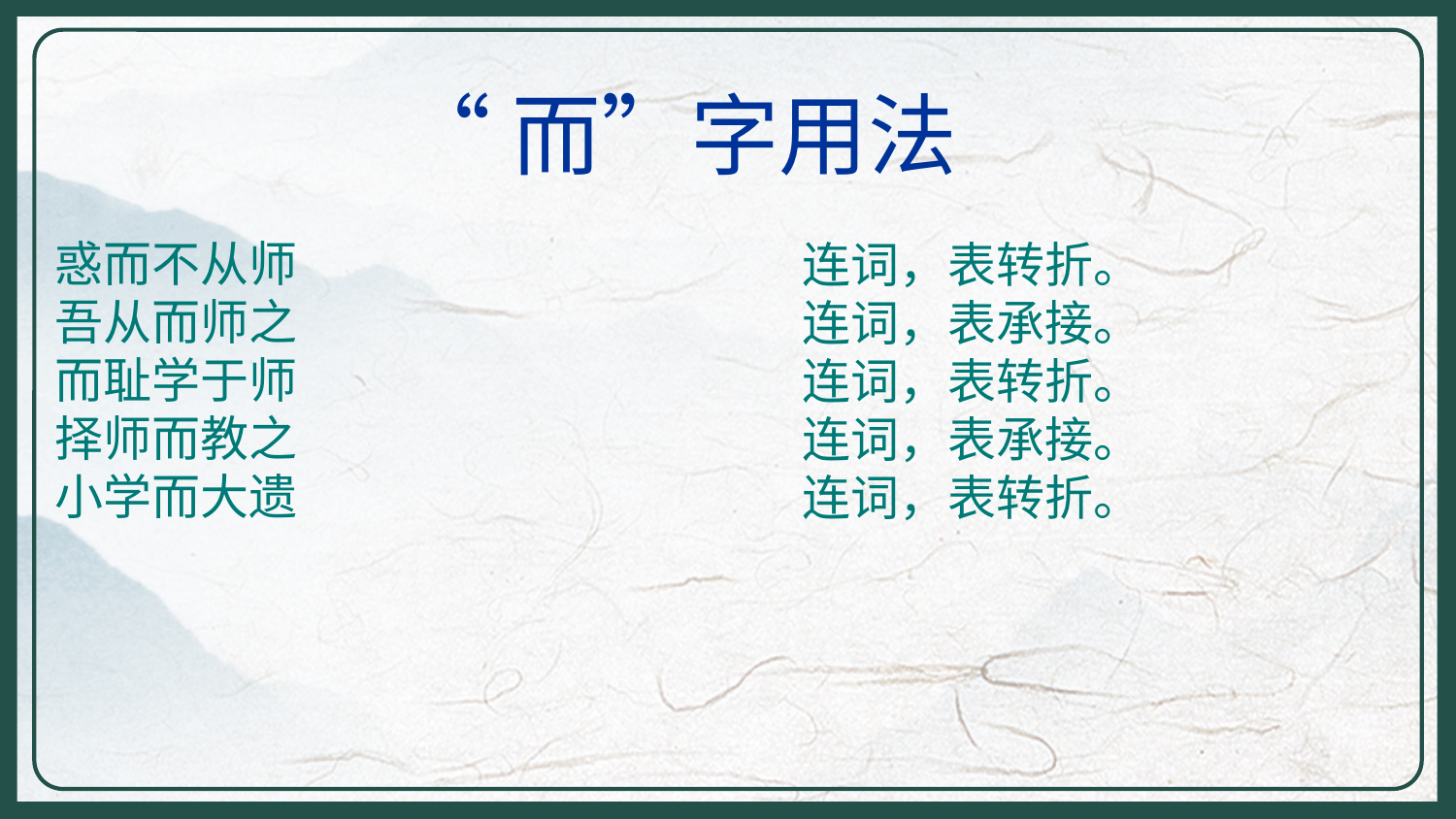

“而”字用法
惑而不从师
吾从而师之
而耻学于师
择师而教之
小学而大遗

连词，表转折。
连词，表承接。
连词，表转折。
连词，表承接。
连词，表转折。